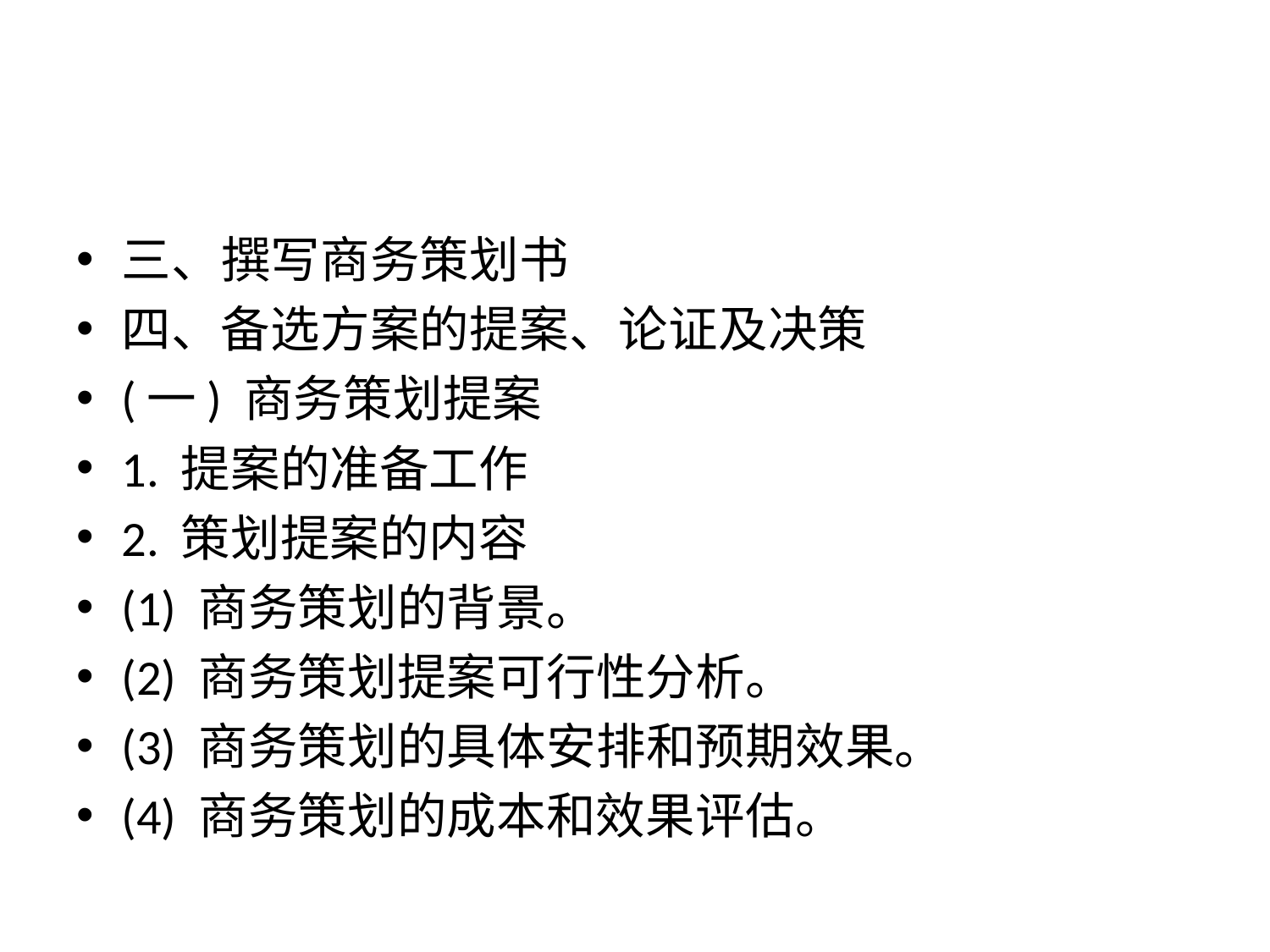

#
三、撰写商务策划书
四、备选方案的提案、论证及决策
(一) 商务策划提案
1. 提案的准备工作
2. 策划提案的内容
(1) 商务策划的背景。
(2) 商务策划提案可行性分析。
(3) 商务策划的具体安排和预期效果。
(4) 商务策划的成本和效果评估。